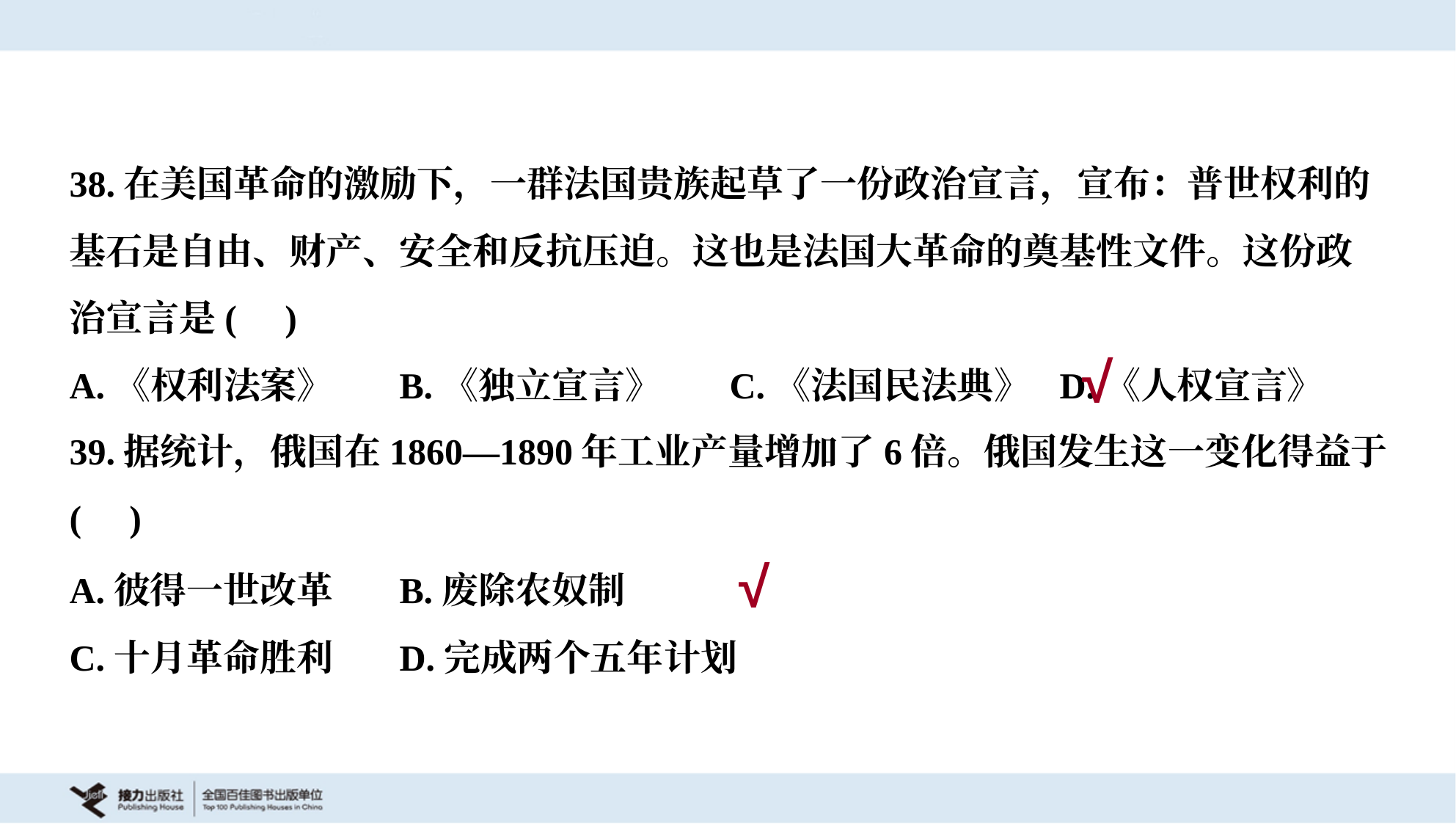

38.在美国革命的激励下，一群法国贵族起草了一份政治宣言，宣布：普世权利的
基石是自由、财产、安全和反抗压迫。这也是法国大革命的奠基性文件。这份政
治宣言是(     )
A.《权利法案》	B.《独立宣言》	C.《法国民法典》	D.《人权宣言》
√
39.据统计，俄国在1860—1890年工业产量增加了6倍。俄国发生这一变化得益于
(     )
A.彼得一世改革	B.废除农奴制
C.十月革命胜利	D.完成两个五年计划
√